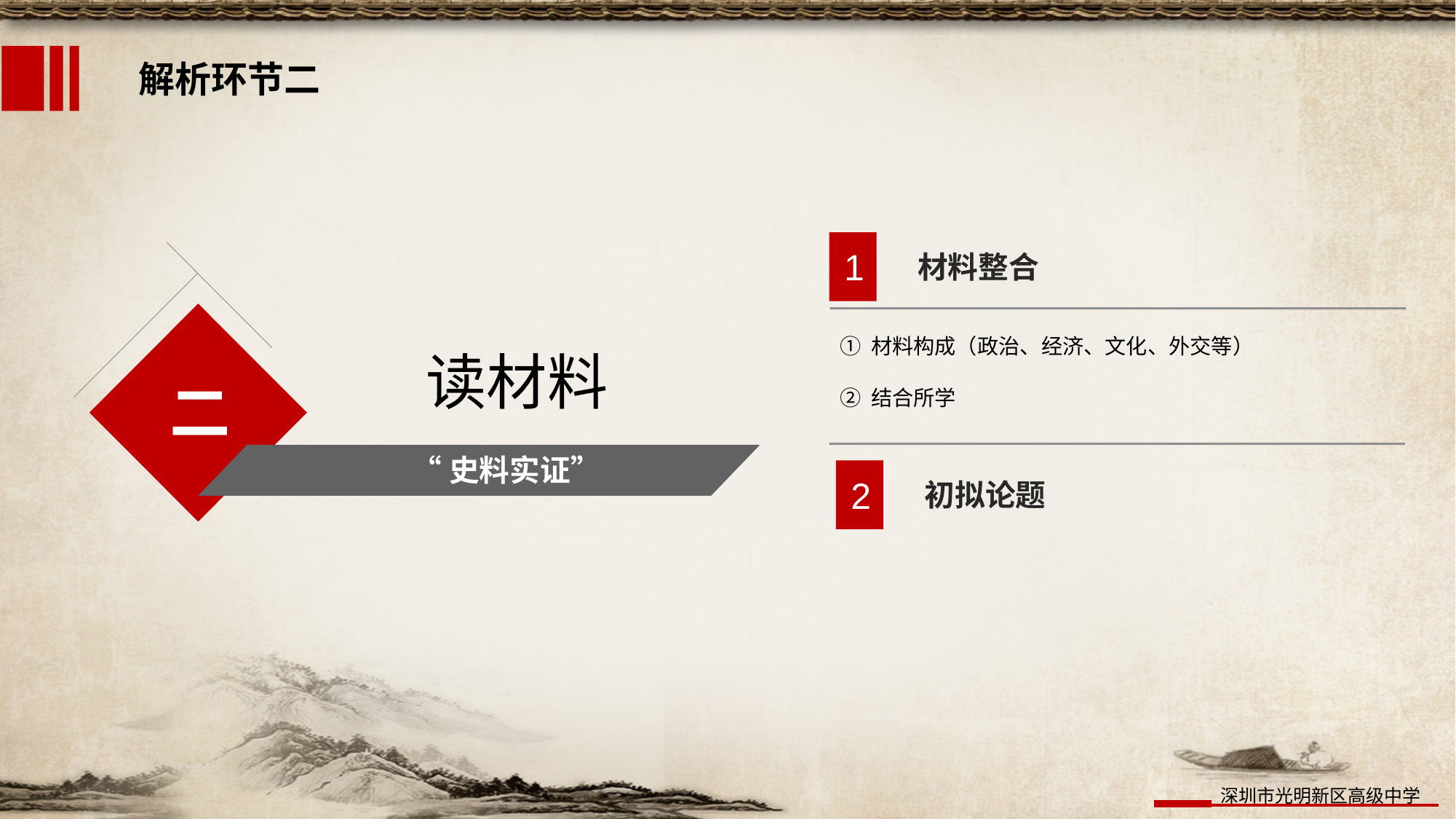

解析环节二

1

读材料
二

“史料实证”
材料整合

① 材料构成（政治、经济、文化、外交等）

② 结合所学

2
初拟论题